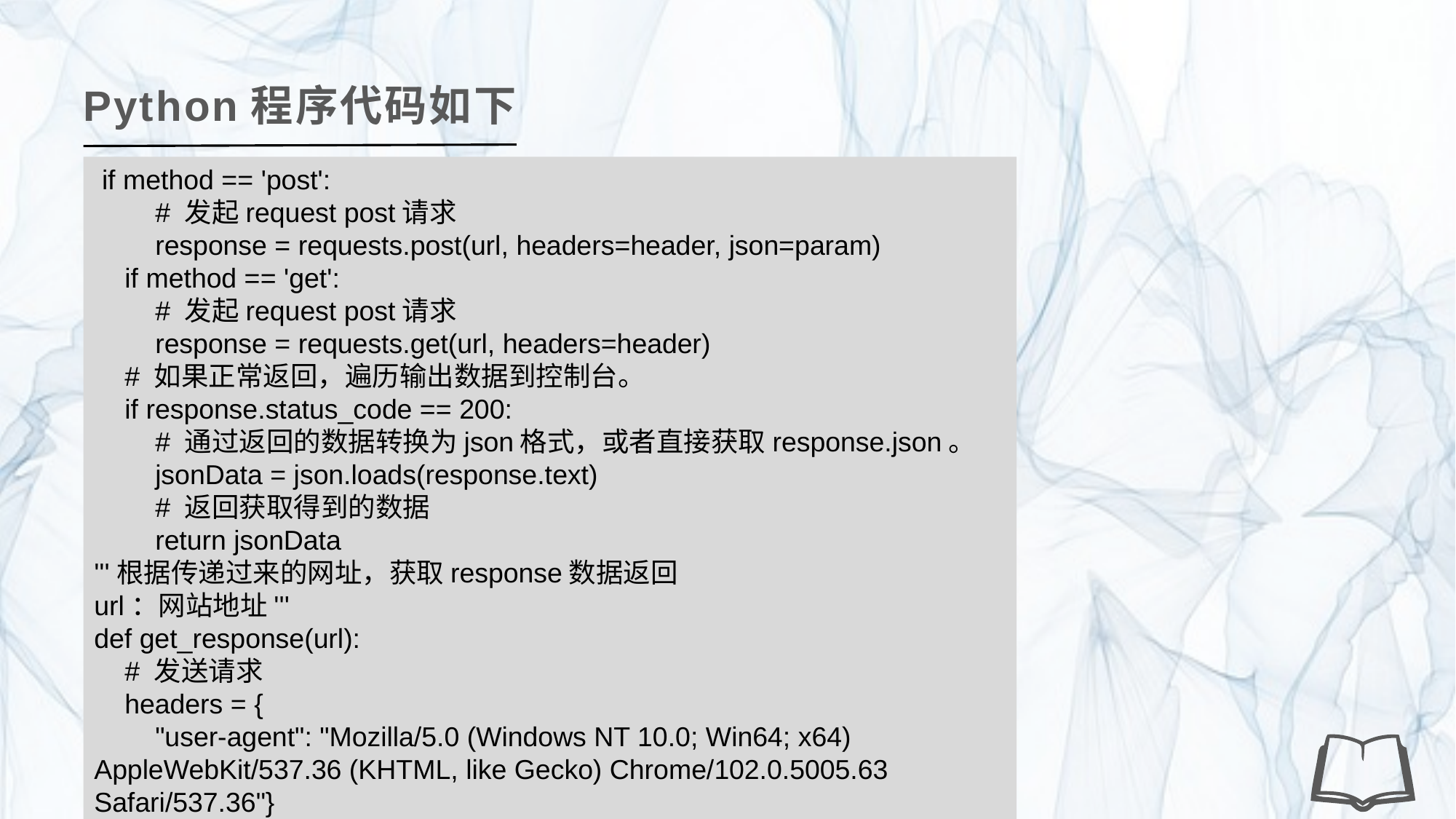

Python程序代码如下
 if method == 'post':
        # 发起request post请求
        response = requests.post(url, headers=header, json=param)
    if method == 'get':
        # 发起request post请求
        response = requests.get(url, headers=header)
    # 如果正常返回，遍历输出数据到控制台。
    if response.status_code == 200:
        # 通过返回的数据转换为json格式，或者直接获取response.json。
        jsonData = json.loads(response.text)
        # 返回获取得到的数据
        return jsonData
'''根据传递过来的网址，获取response数据返回
url：网站地址'''
def get_response(url):
    # 发送请求
    headers = {
        "user-agent": "Mozilla/5.0 (Windows NT 10.0; Win64; x64) AppleWebKit/537.36 (KHTML, like Gecko) Chrome/102.0.5005.63 Safari/537.36"}

52